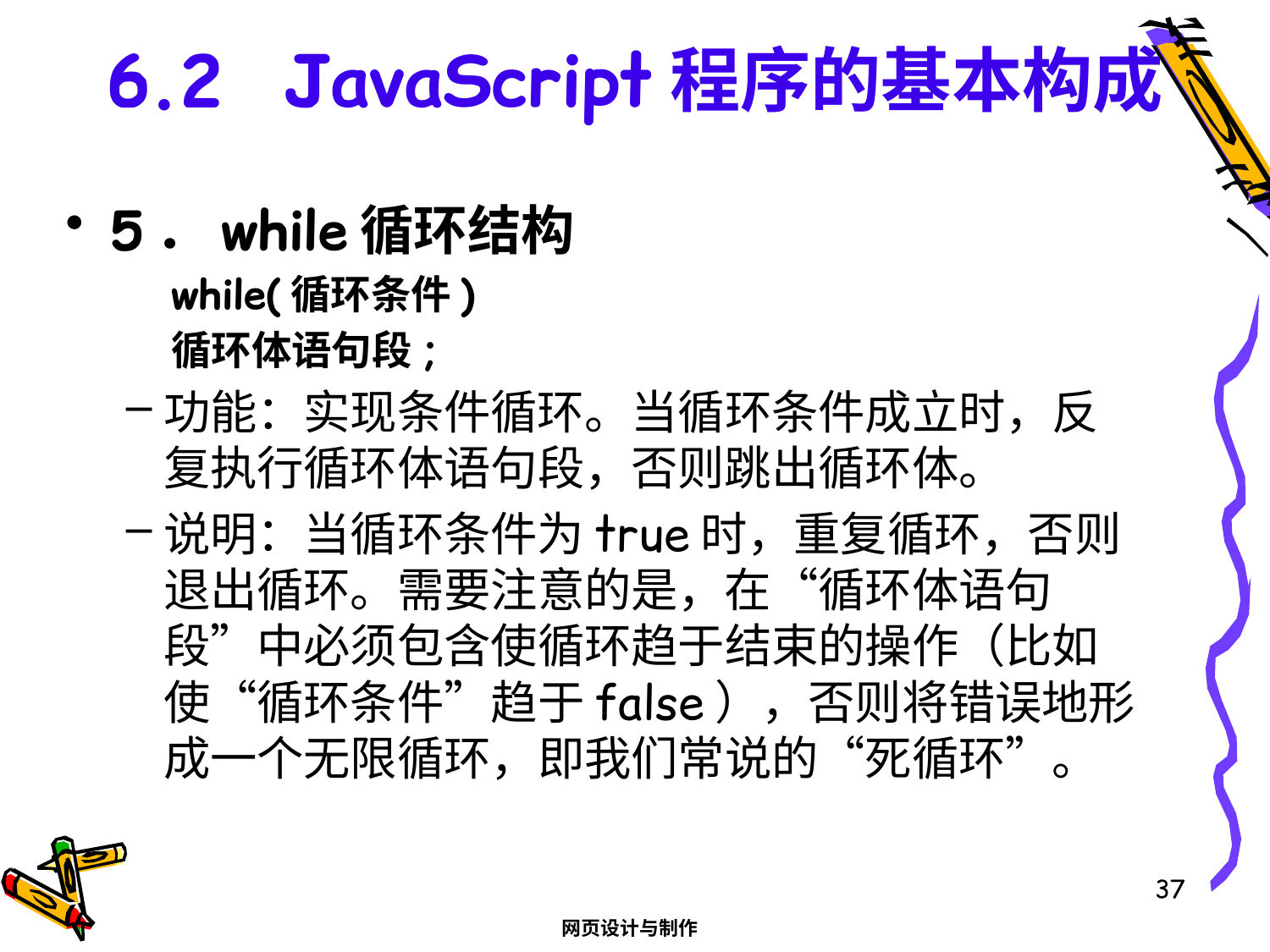

# 6.2  JavaScript程序的基本构成
5．while循环结构
while(循环条件)
	循环体语句段;
功能：实现条件循环。当循环条件成立时，反复执行循环体语句段，否则跳出循环体。
说明：当循环条件为true时，重复循环，否则退出循环。需要注意的是，在“循环体语句段”中必须包含使循环趋于结束的操作（比如使“循环条件”趋于false），否则将错误地形成一个无限循环，即我们常说的“死循环”。
37
网页设计与制作